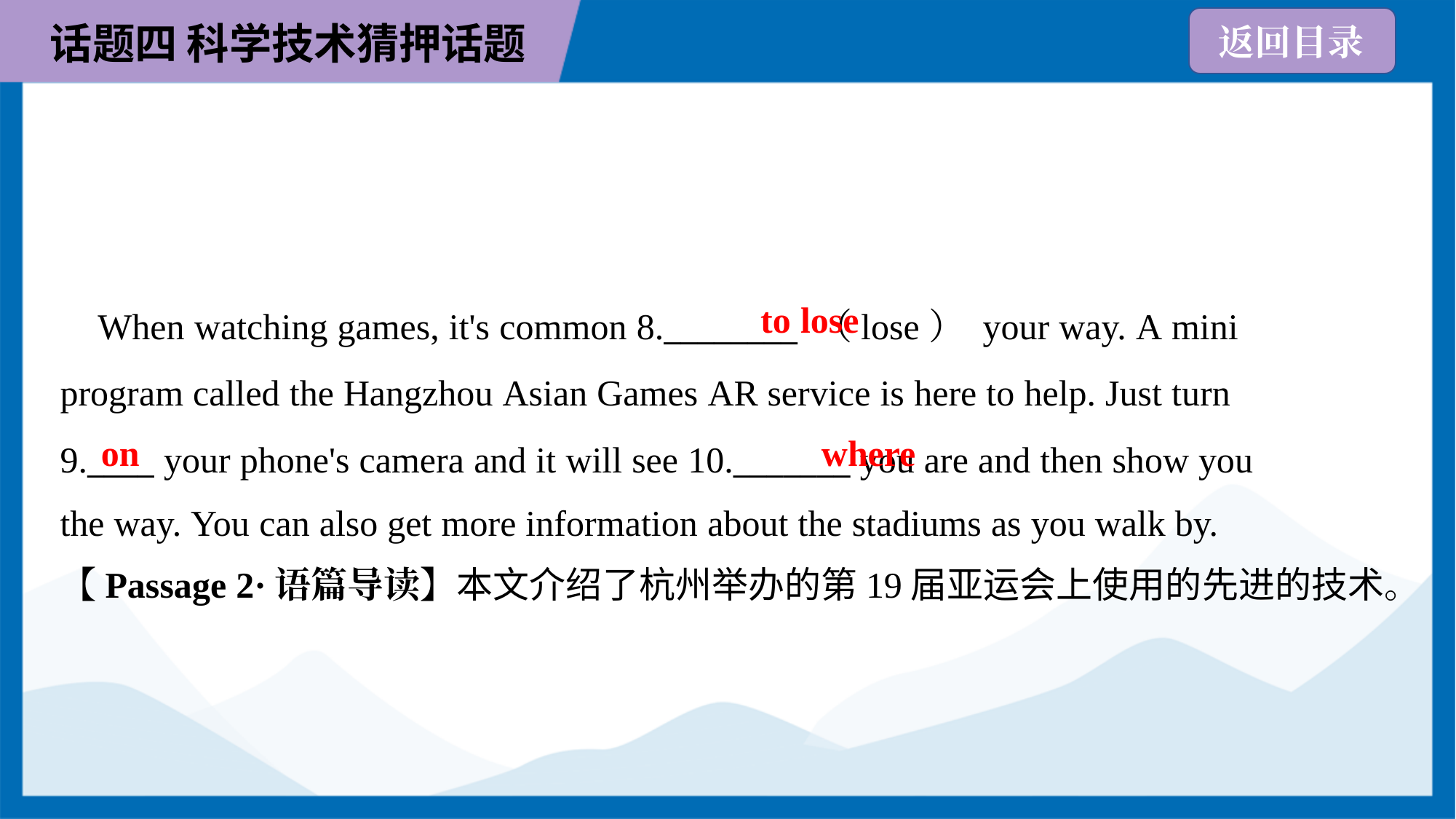

to lose
    When watching games, it's common 8.________ （lose） your way. A mini
program called the Hangzhou Asian Games AR service is here to help. Just turn
9.____ your phone's camera and it will see 10._______ you are and then show you
the way. You can also get more information about the stadiums as you walk by.
on
where
【Passage 2·语篇导读】本文介绍了杭州举办的第19届亚运会上使用的先进的技术。